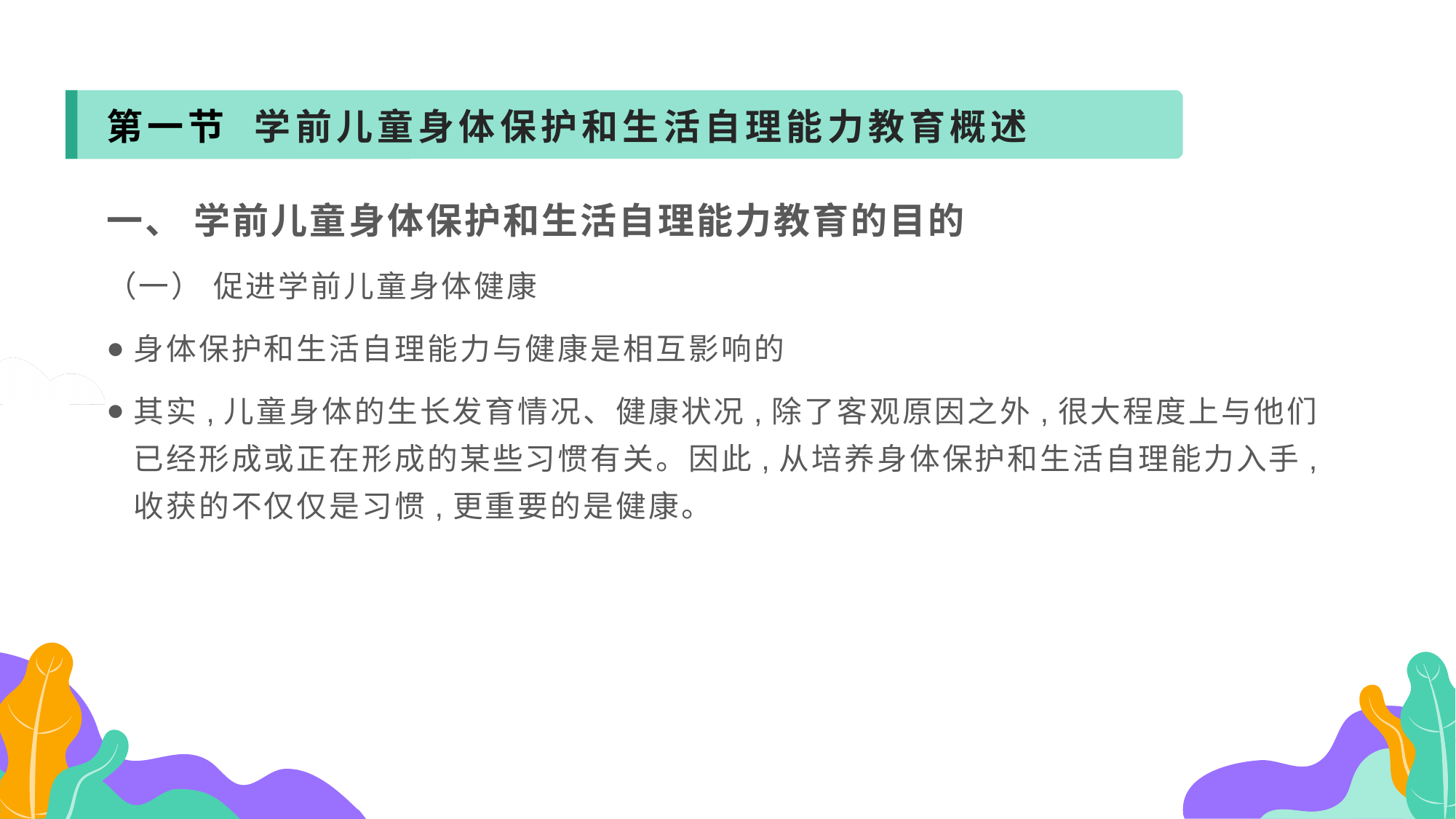

第一节  学前儿童身体保护和生活自理能力教育概述
一、 学前儿童身体保护和生活自理能力教育的目的
（一） 促进学前儿童身体健康
身体保护和生活自理能力与健康是相互影响的
其实,儿童身体的生长发育情况、健康状况,除了客观原因之外,很大程度上与他们已经形成或正在形成的某些习惯有关。因此,从培养身体保护和生活自理能力入手,收获的不仅仅是习惯,更重要的是健康。